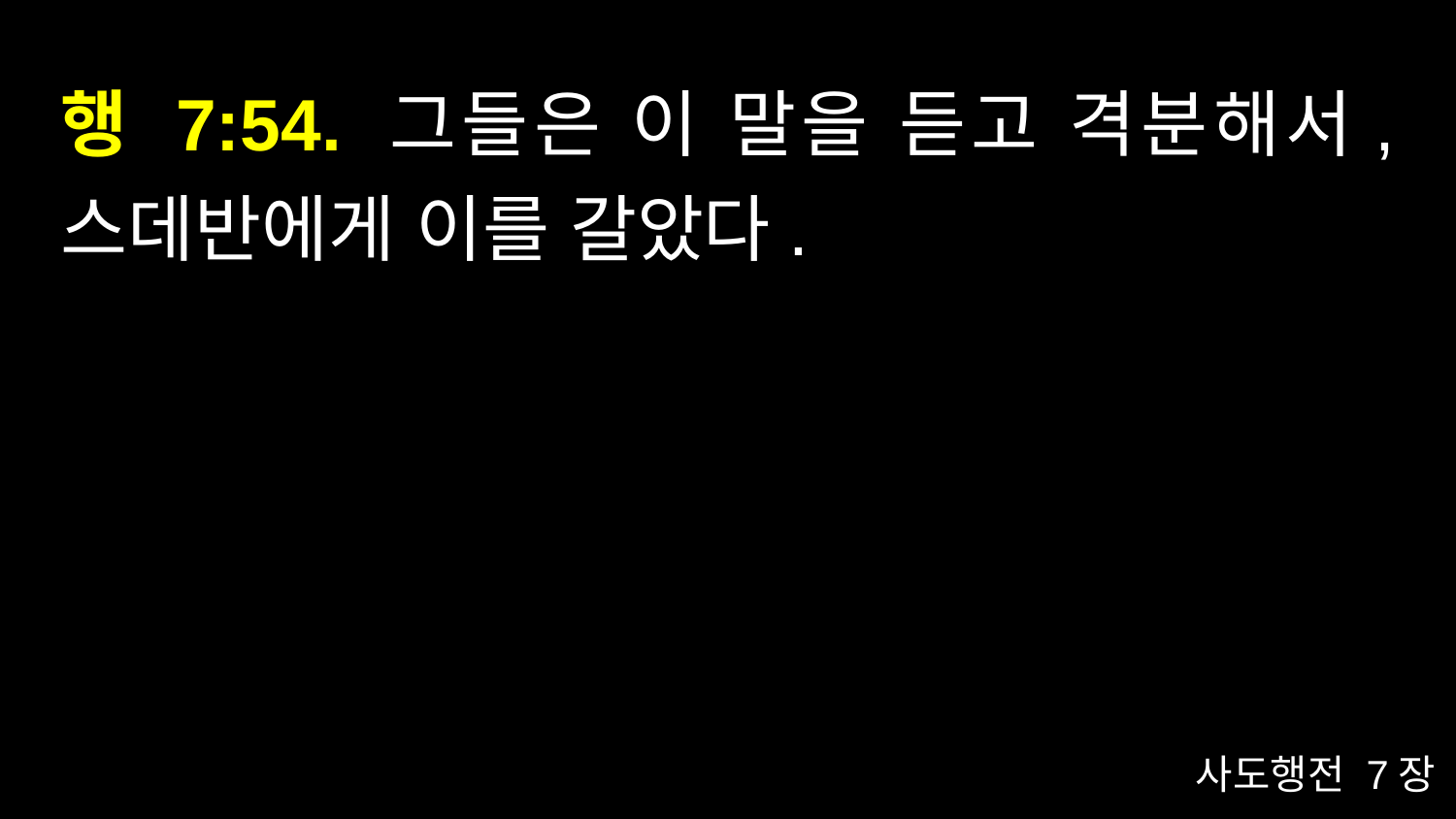

# 행 7:54. 그들은 이 말을 듣고 격분해서, 스데반에게 이를 갈았다.
사도행전 7장